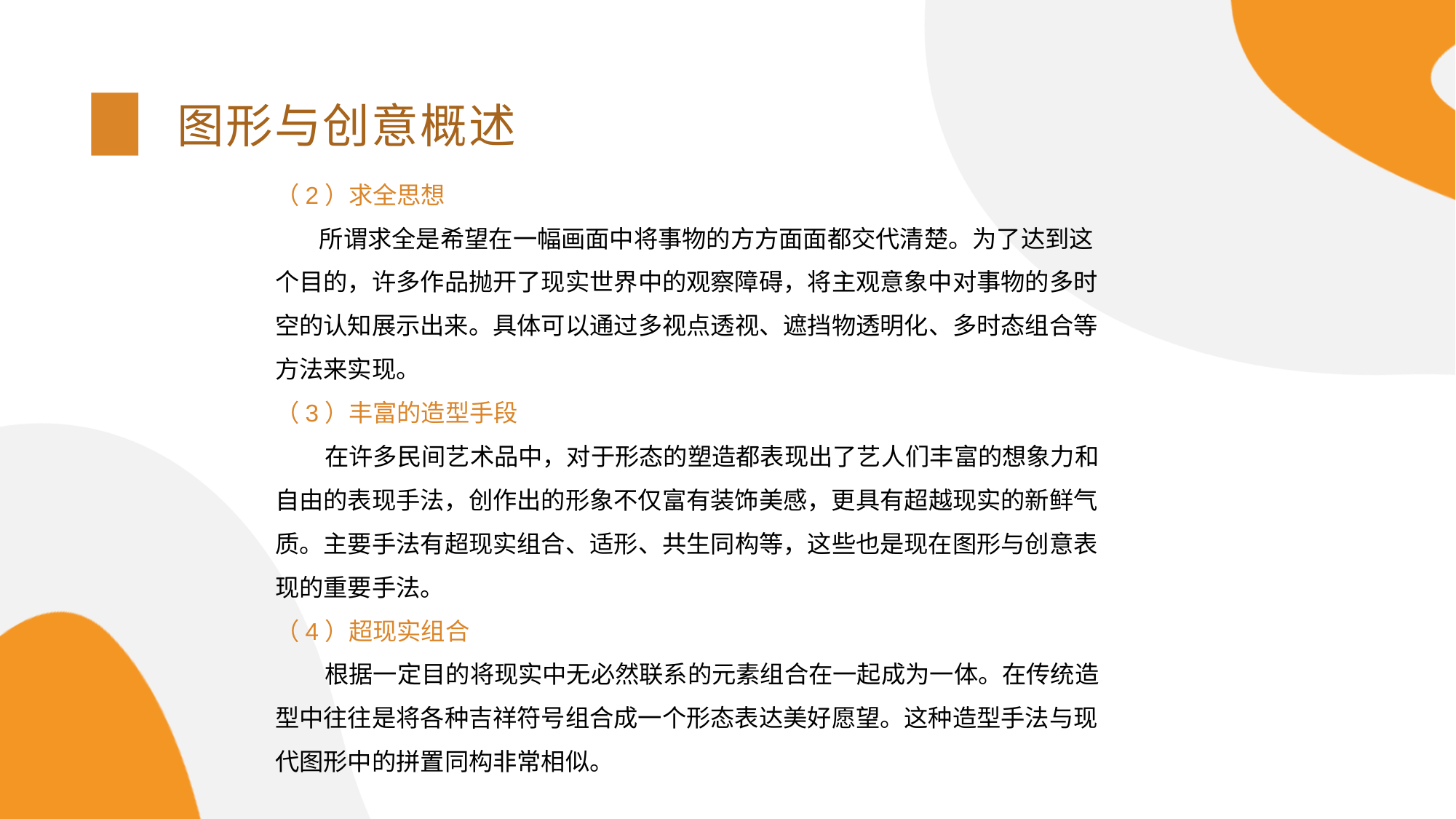

图形与创意概述

（2）求全思想
       所谓求全是希望在一幅画面中将事物的方方面面都交代清楚。为了达到这个目的，许多作品抛开了现实世界中的观察障碍，将主观意象中对事物的多时空的认知展示出来。具体可以通过多视点透视、遮挡物透明化、多时态组合等方法来实现。
（3）丰富的造型手段
        在许多民间艺术品中，对于形态的塑造都表现出了艺人们丰富的想象力和自由的表现手法，创作出的形象不仅富有装饰美感，更具有超越现实的新鲜气质。主要手法有超现实组合、适形、共生同构等，这些也是现在图形与创意表现的重要手法。
（4）超现实组合
        根据一定目的将现实中无必然联系的元素组合在一起成为一体。在传统造型中往往是将各种吉祥符号组合成一个形态表达美好愿望。这种造型手法与现代图形中的拼置同构非常相似。